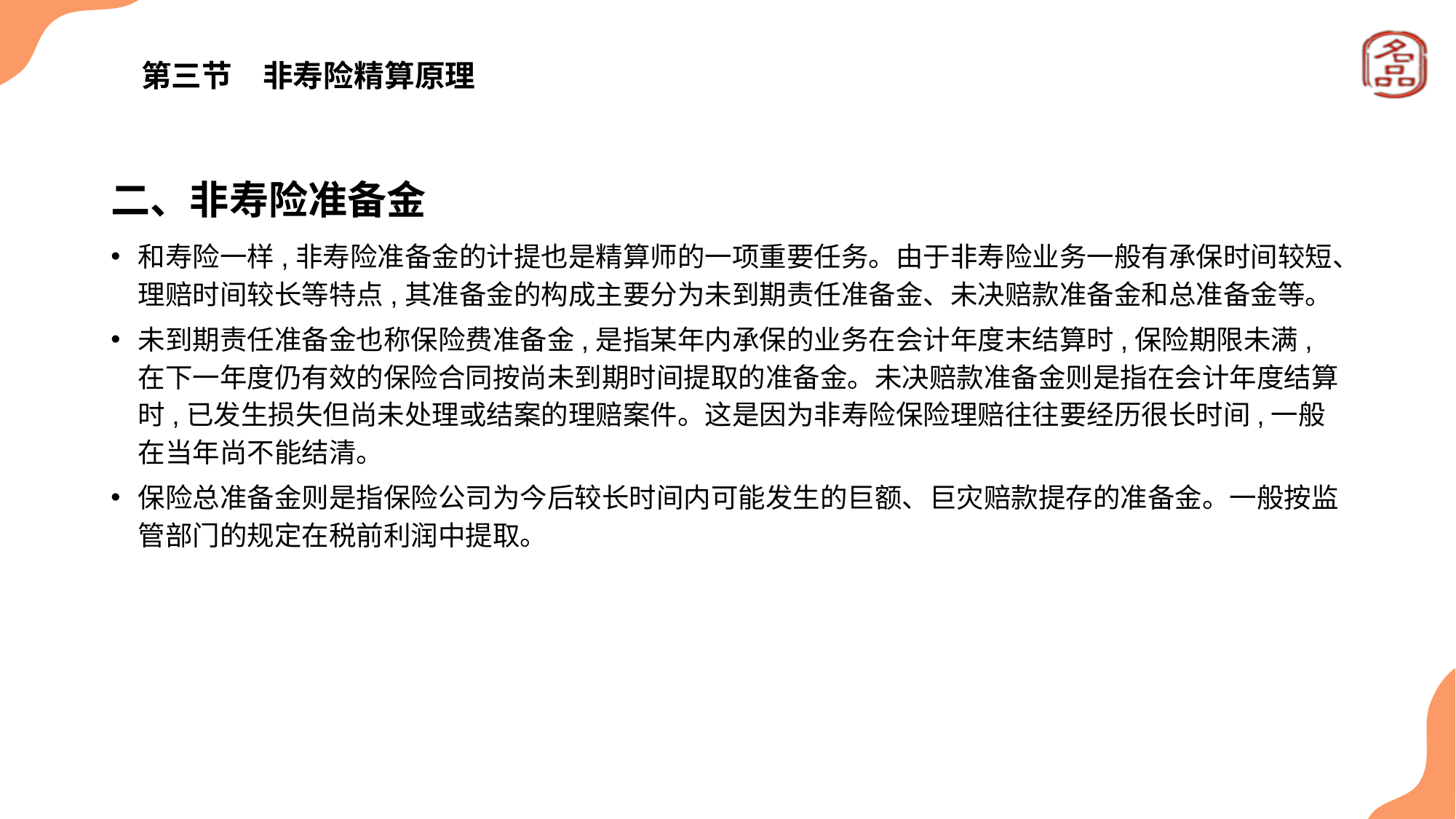

# 第三节　非寿险精算原理
二、非寿险准备金
和寿险一样,非寿险准备金的计提也是精算师的一项重要任务。由于非寿险业务一般有承保时间较短、理赔时间较长等特点,其准备金的构成主要分为未到期责任准备金、未决赔款准备金和总准备金等。
未到期责任准备金也称保险费准备金,是指某年内承保的业务在会计年度末结算时,保险期限未满,在下一年度仍有效的保险合同按尚未到期时间提取的准备金。未决赔款准备金则是指在会计年度结算时,已发生损失但尚未处理或结案的理赔案件。这是因为非寿险保险理赔往往要经历很长时间,一般在当年尚不能结清。
保险总准备金则是指保险公司为今后较长时间内可能发生的巨额、巨灾赔款提存的准备金。一般按监管部门的规定在税前利润中提取。